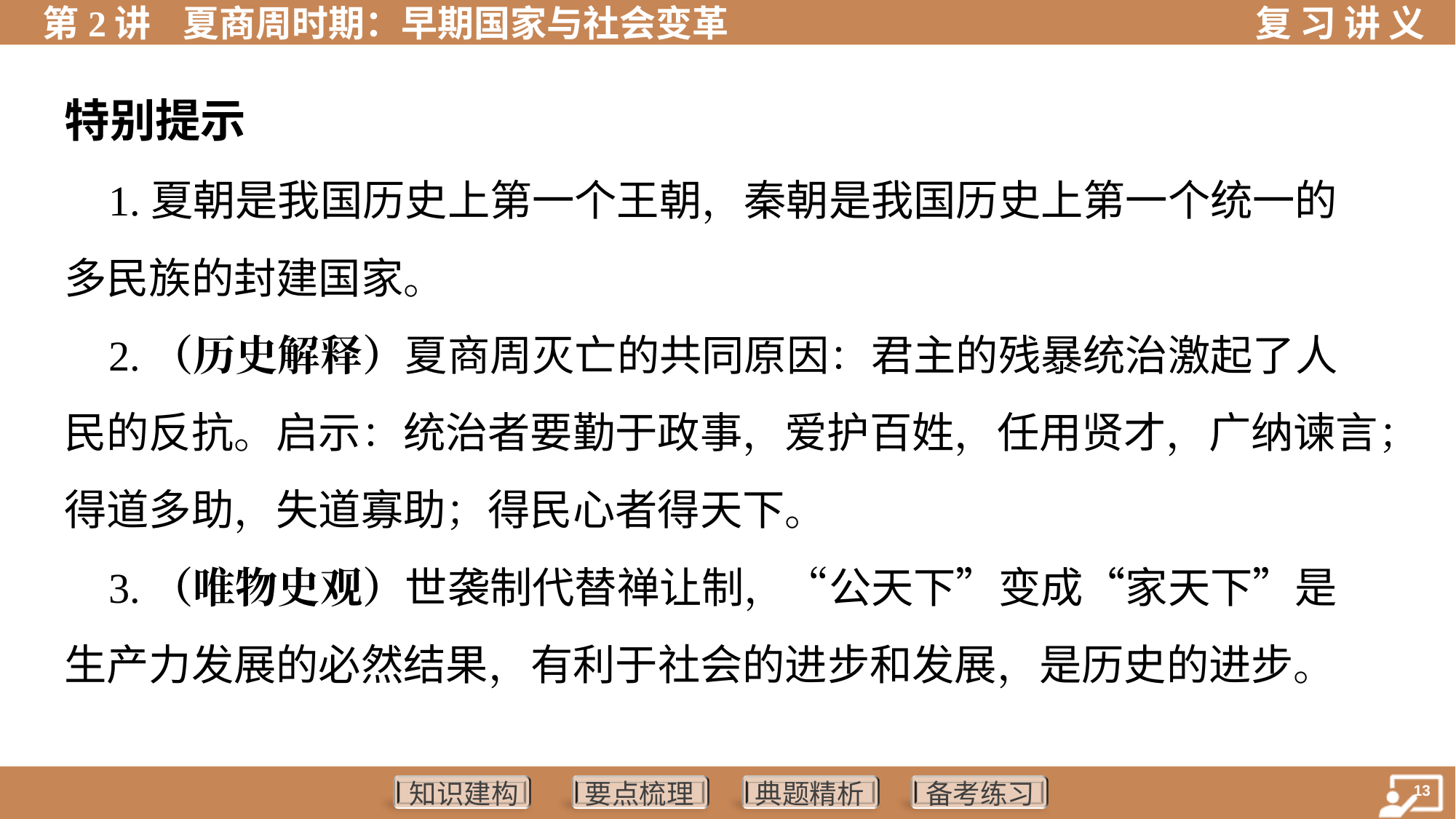

特别提示
    1.夏朝是我国历史上第一个王朝，秦朝是我国历史上第一个统一的
多民族的封建国家。
    2.（历史解释）夏商周灭亡的共同原因：君主的残暴统治激起了人
民的反抗。启示：统治者要勤于政事，爱护百姓，任用贤才，广纳谏言；
得道多助，失道寡助；得民心者得天下。
    3.（唯物史观）世袭制代替禅让制，“公天下”变成“家天下”是
生产力发展的必然结果，有利于社会的进步和发展，是历史的进步。